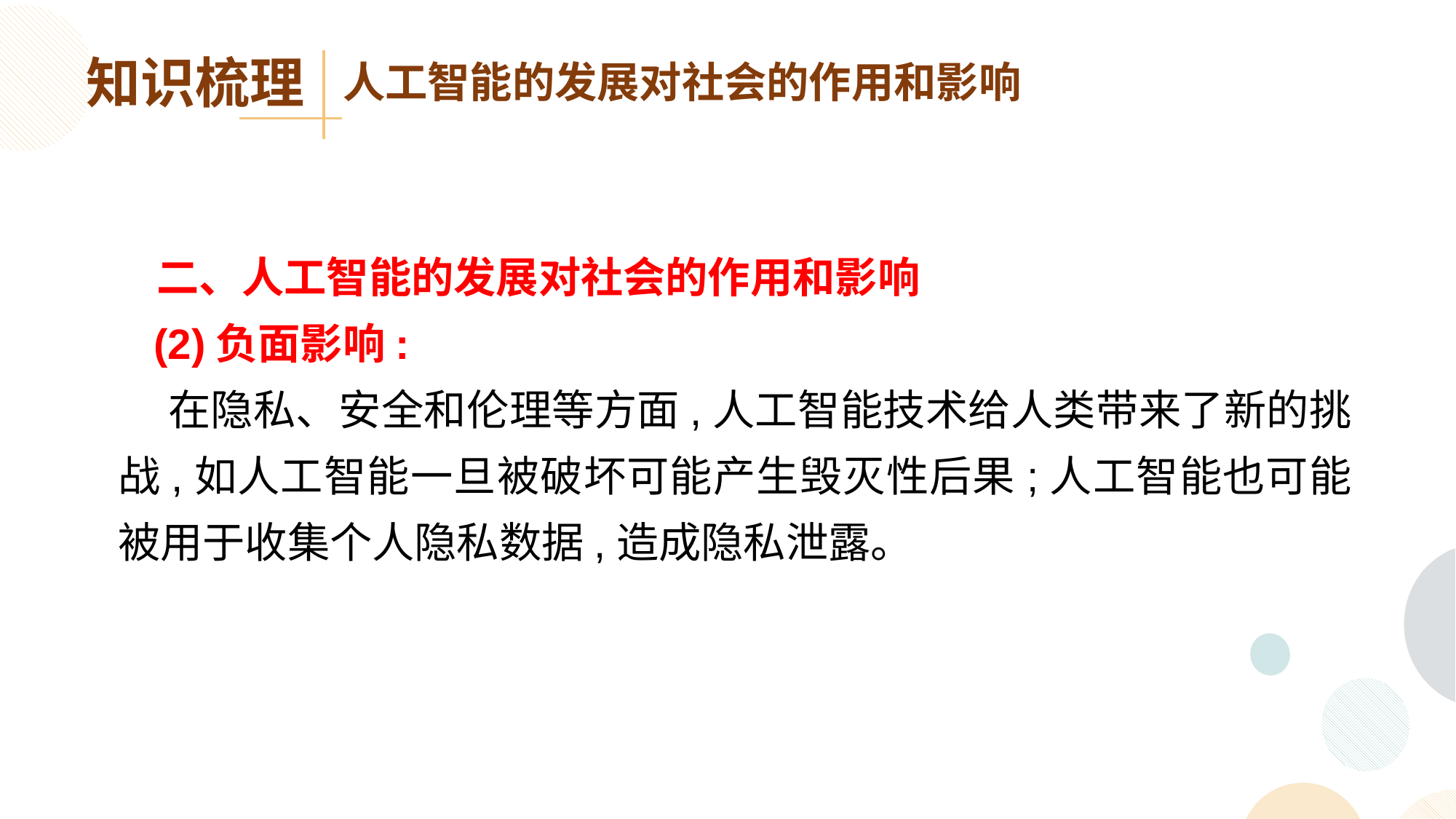

知识梳理
人工智能的发展对社会的作用和影响
   二、人工智能的发展对社会的作用和影响
   (2)负面影响:
    在隐私、安全和伦理等方面,人工智能技术给人类带来了新的挑战,如人工智能一旦被破坏可能产生毁灭性后果;人工智能也可能被用于收集个人隐私数据,造成隐私泄露。